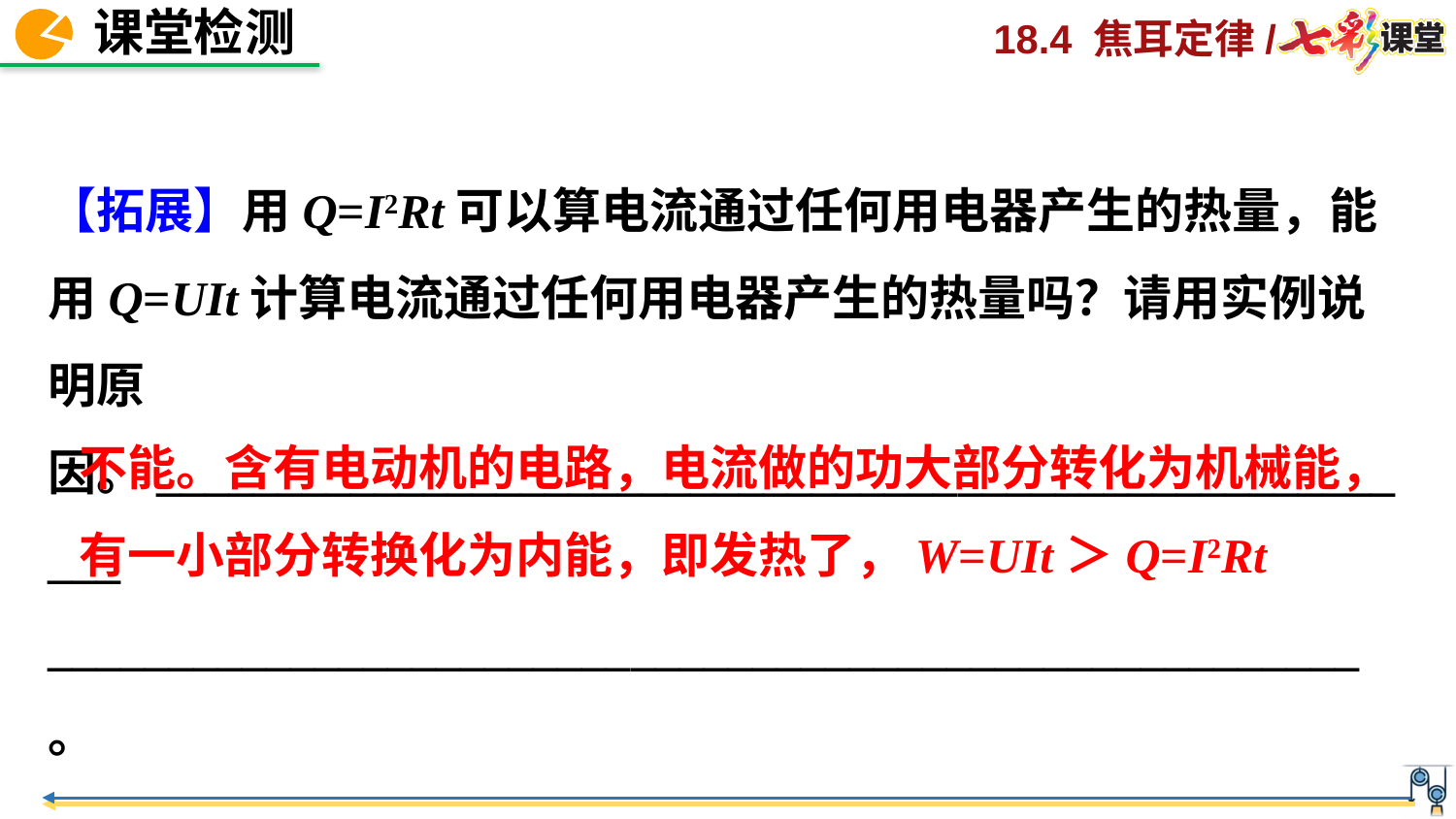

【拓展】用Q=I2Rt可以算电流通过任何用电器产生的热量，能用Q=UIt计算电流通过任何用电器产生的热量吗？请用实例说明原因。______________________________________________________
______________________________________________________。

不能。含有电动机的电路，电流做的功大部分转化为机械能，有一小部分转换化为内能，即发热了，W=UIt＞Q=I2Rt